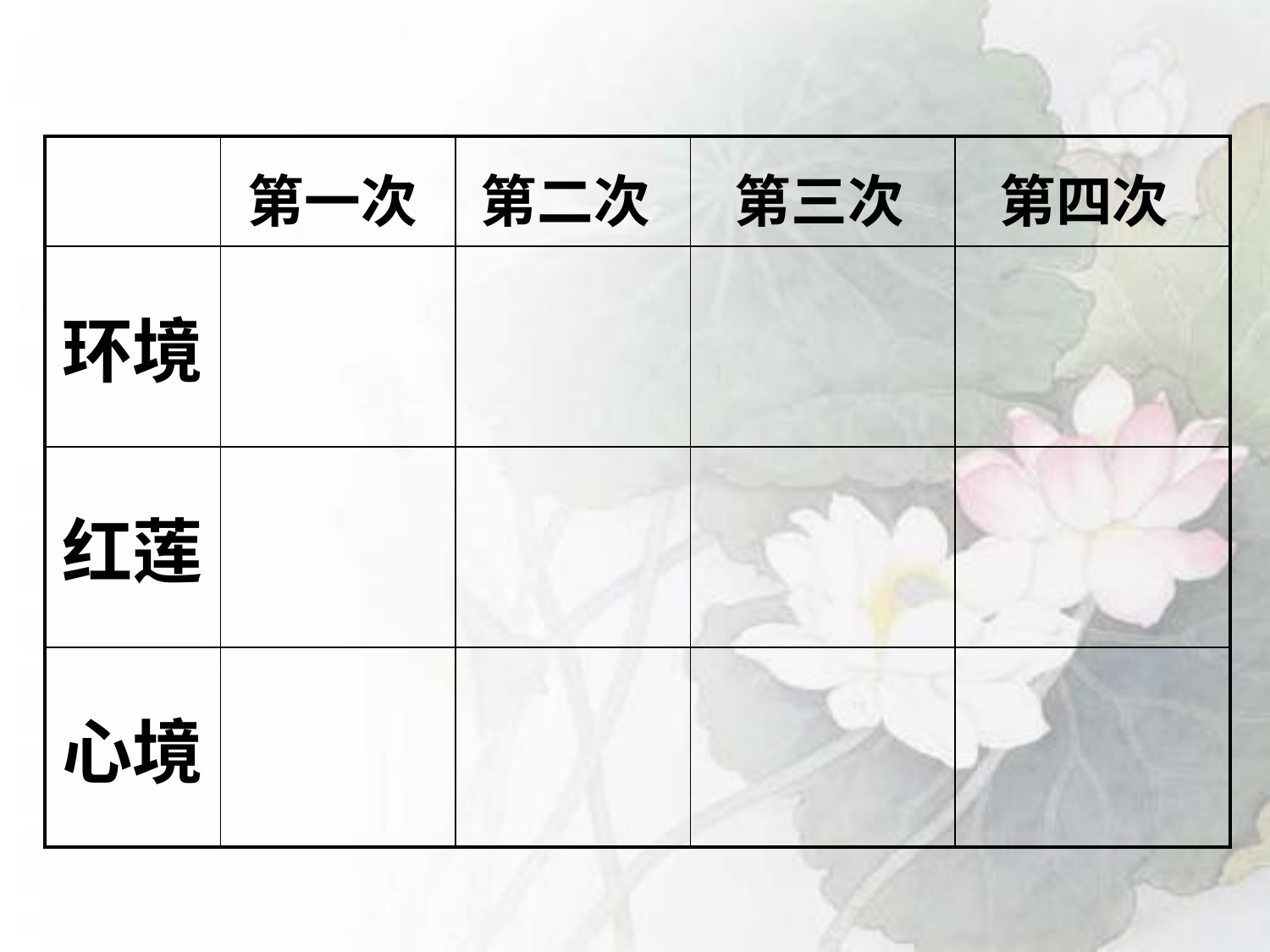

|  |  |  |  |  |
| --- | --- | --- | --- | --- |
| 环境 |  |  |  |  |
| 红莲 |  |  |  |  |
| 心境 |  |  |  |  |
第一次
第二次
第三次
第四次